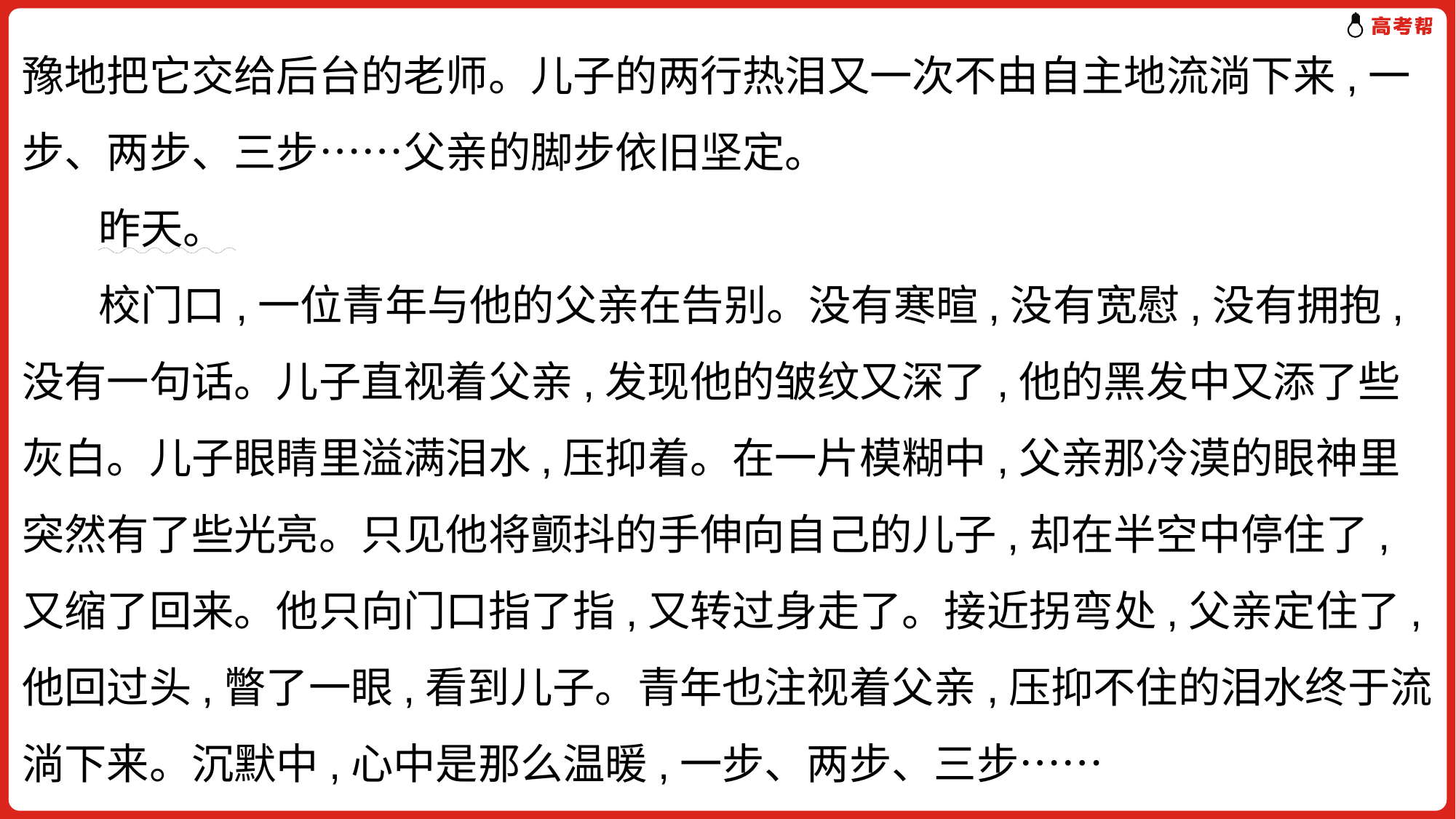

豫地把它交给后台的老师。儿子的两行热泪又一次不由自主地流淌下来,一步、两步、三步……父亲的脚步依旧坚定。
       昨天。
       校门口,一位青年与他的父亲在告别。没有寒暄,没有宽慰,没有拥抱,没有一句话。儿子直视着父亲,发现他的皱纹又深了,他的黑发中又添了些灰白。儿子眼睛里溢满泪水,压抑着。在一片模糊中,父亲那冷漠的眼神里突然有了些光亮。只见他将颤抖的手伸向自己的儿子,却在半空中停住了,又缩了回来。他只向门口指了指,又转过身走了。接近拐弯处,父亲定住了,他回过头,瞥了一眼,看到儿子。青年也注视着父亲,压抑不住的泪水终于流淌下来。沉默中,心中是那么温暖,一步、两步、三步……